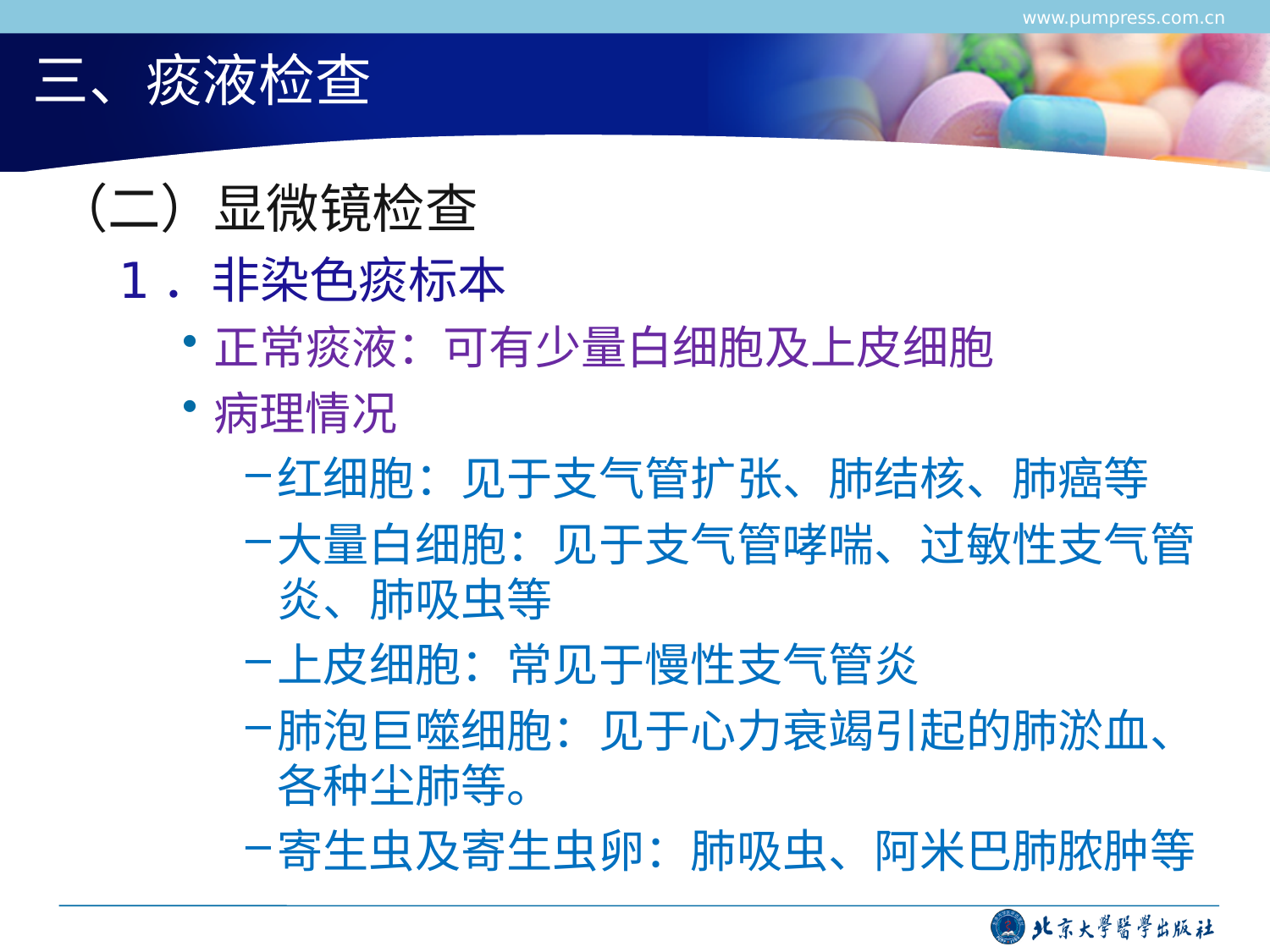

www.pumpress.com.cn
# 三、痰液检查
（二）显微镜检查
1．非染色痰标本
正常痰液：可有少量白细胞及上皮细胞
病理情况
红细胞：见于支气管扩张、肺结核、肺癌等
大量白细胞：见于支气管哮喘、过敏性支气管炎、肺吸虫等
上皮细胞：常见于慢性支气管炎
肺泡巨噬细胞：见于心力衰竭引起的肺淤血、各种尘肺等。
寄生虫及寄生虫卵：肺吸虫、阿米巴肺脓肿等